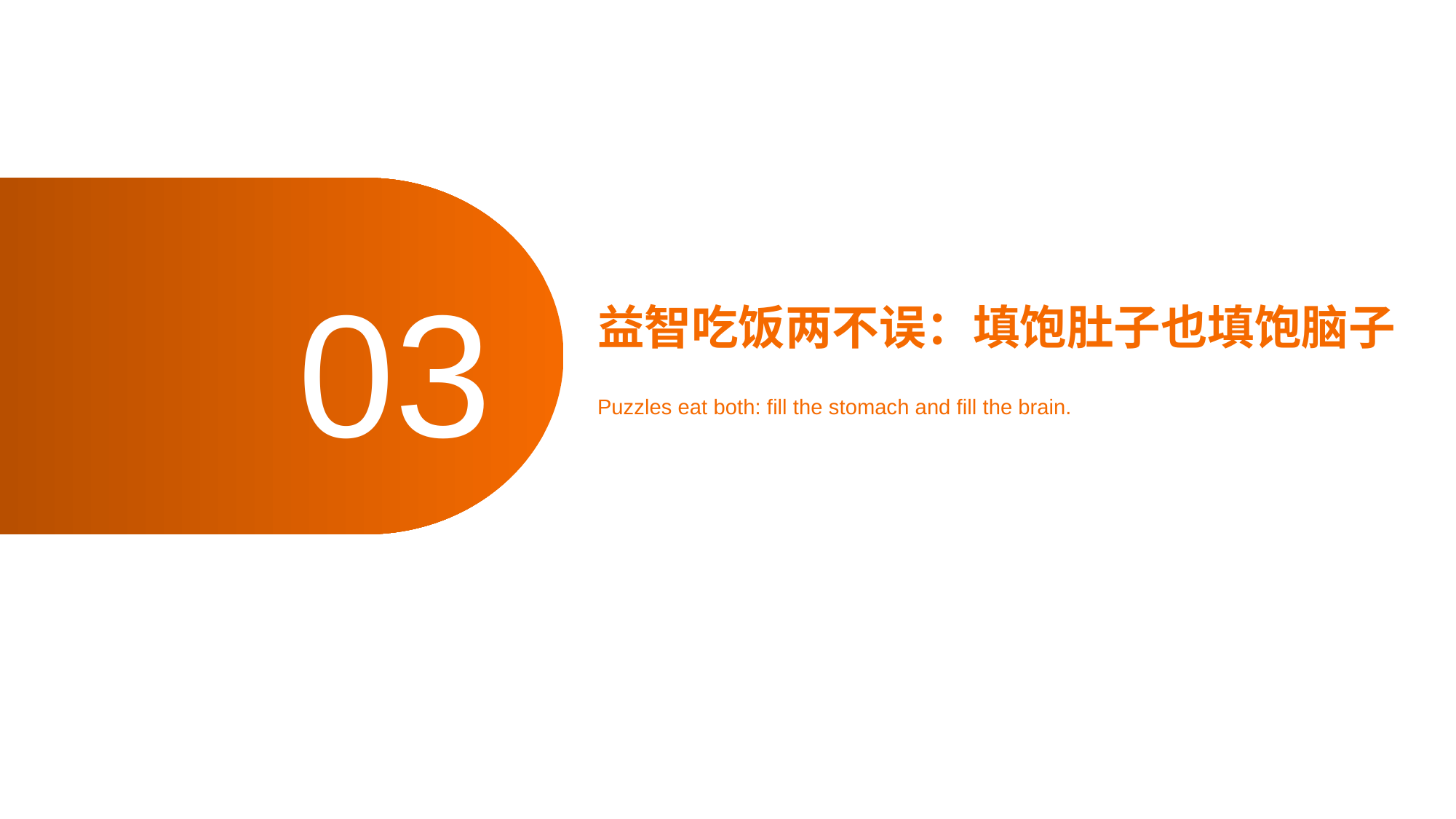

03
益智吃饭两不误：填饱肚子也填饱脑子
Puzzles eat both: fill the stomach and fill the brain.